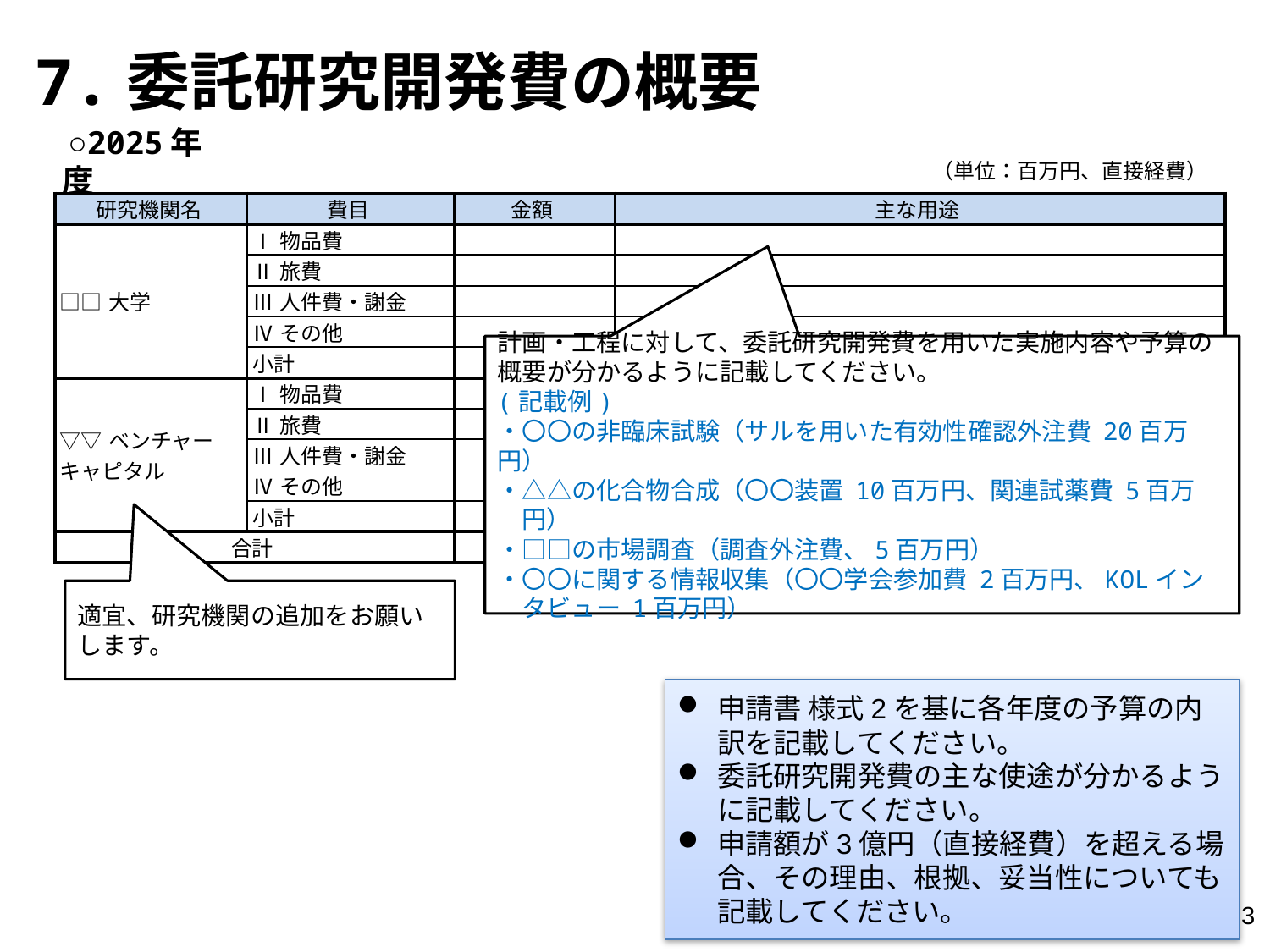

# 7.委託研究開発費の概要
○2025年度
（単位：百万円、直接経費）
| 研究機関名 | 費目 | 金額 | 主な用途 |
| --- | --- | --- | --- |
| □□大学 | Ⅰ物品費 |  |  |
|  | Ⅱ旅費 |  |  |
|  | Ⅲ人件費・謝金 |  |  |
|  | Ⅳその他 |  |  |
|  | 小計 |  |  |
| ▽▽ベンチャーキャピタル | Ⅰ物品費 |  |  |
|  | Ⅱ旅費 |  |  |
|  | Ⅲ人件費・謝金 |  |  |
|  | Ⅳその他 |  |  |
|  | 小計 |  |  |
| 合計 |  |  |  |
計画・工程に対して、委託研究開発費を用いた実施内容や予算の概要が分かるように記載してください。
(記載例)
・〇〇の非臨床試験（サルを用いた有効性確認外注費 20百万円）
・△△の化合物合成（〇〇装置 10百万円、関連試薬費 5百万円）
・□□の市場調査（調査外注費、5百万円）
・〇〇に関する情報収集（〇〇学会参加費 2百万円、KOLインタビュー 1百万円）
適宜、研究機関の追加をお願いします。
申請書 様式2を基に各年度の予算の内訳を記載してください。
委託研究開発費の主な使途が分かるように記載してください。
申請額が3億円（直接経費）を超える場合、その理由、根拠、妥当性についても記載してください。
13